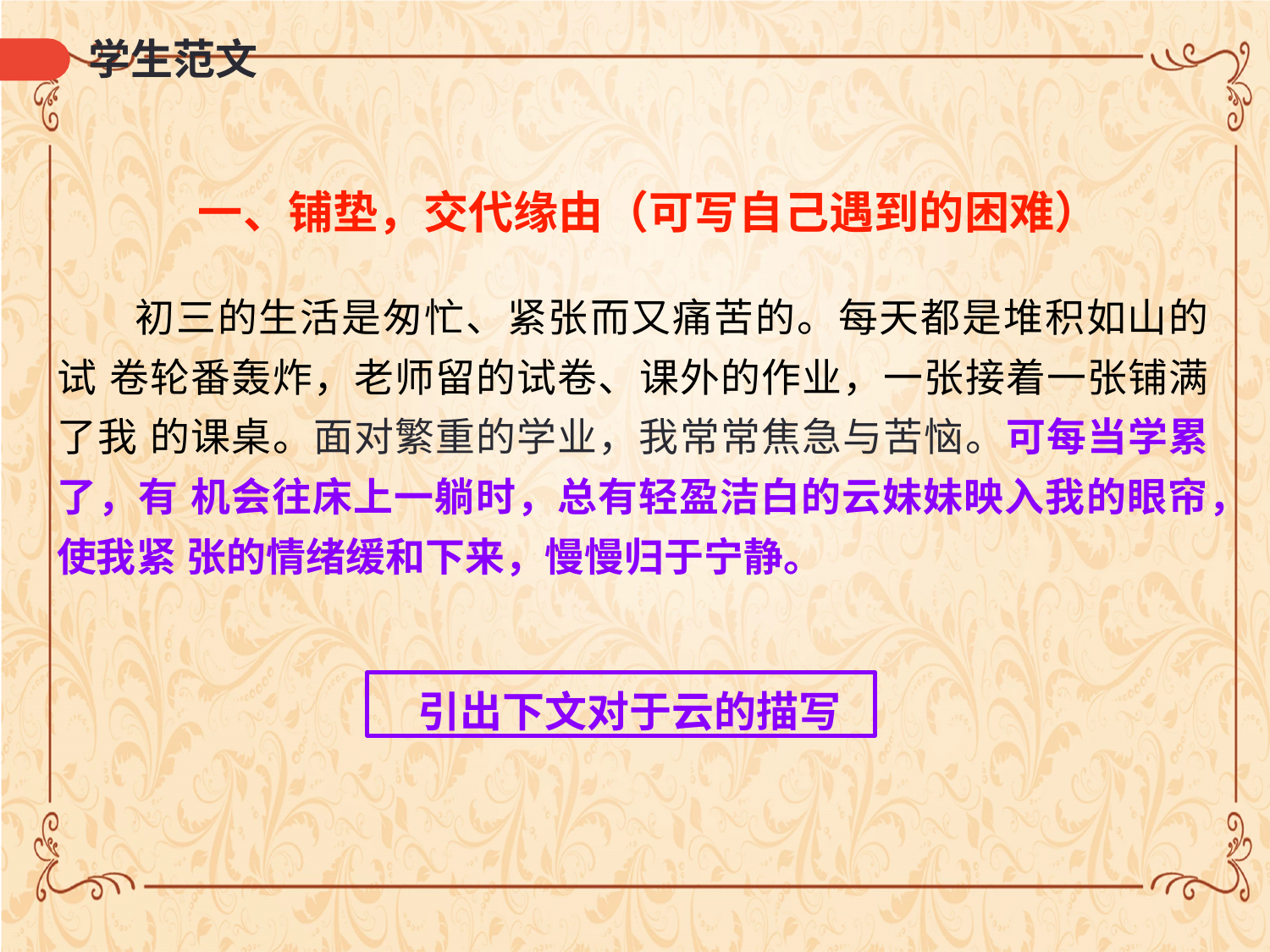

# 学生范文

一、铺垫，交代缘由（可写自己遇到的困难）

初三的生活是匆忙、紧张而又痛苦的。每天都是堆积如山的试 卷轮番轰炸，老师留的试卷、课外的作业，一张接着一张铺满了我 的课桌。面对繁重的学业，我常常焦急与苦恼。可每当学累了，有 机会往床上一躺时，总有轻盈洁白的云妹妹映入我的眼帘，使我紧 张的情绪缓和下来，慢慢归于宁静。
引出下文对于云的描写